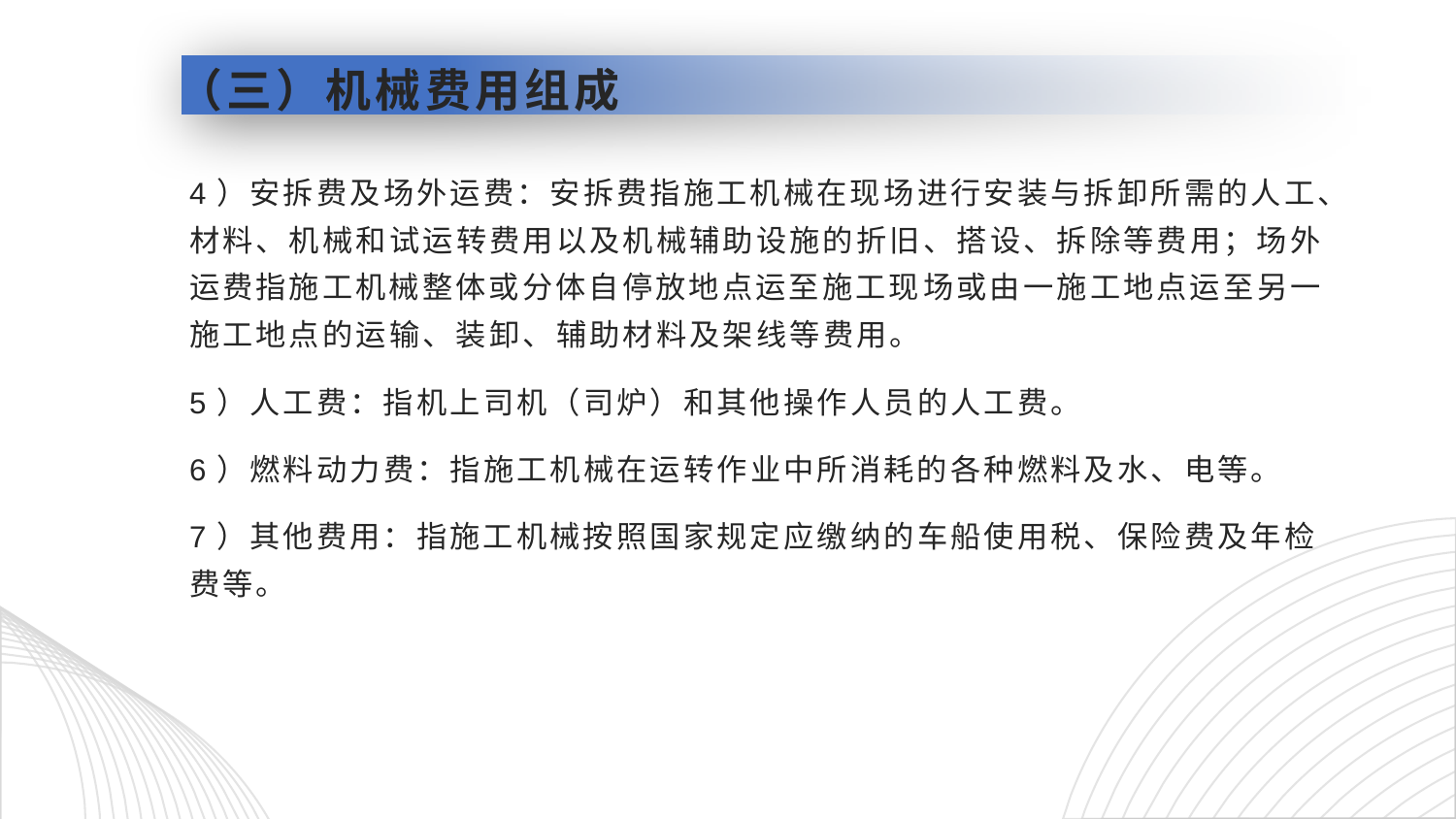

# （三）机械费用组成
4）安拆费及场外运费：安拆费指施工机械在现场进行安装与拆卸所需的人工、材料、机械和试运转费用以及机械辅助设施的折旧、搭设、拆除等费用；场外运费指施工机械整体或分体自停放地点运至施工现场或由一施工地点运至另一施工地点的运输、装卸、辅助材料及架线等费用。
5）人工费：指机上司机（司炉）和其他操作人员的人工费。
6）燃料动力费：指施工机械在运转作业中所消耗的各种燃料及水、电等。
7）其他费用：指施工机械按照国家规定应缴纳的车船使用税、保险费及年检费等。